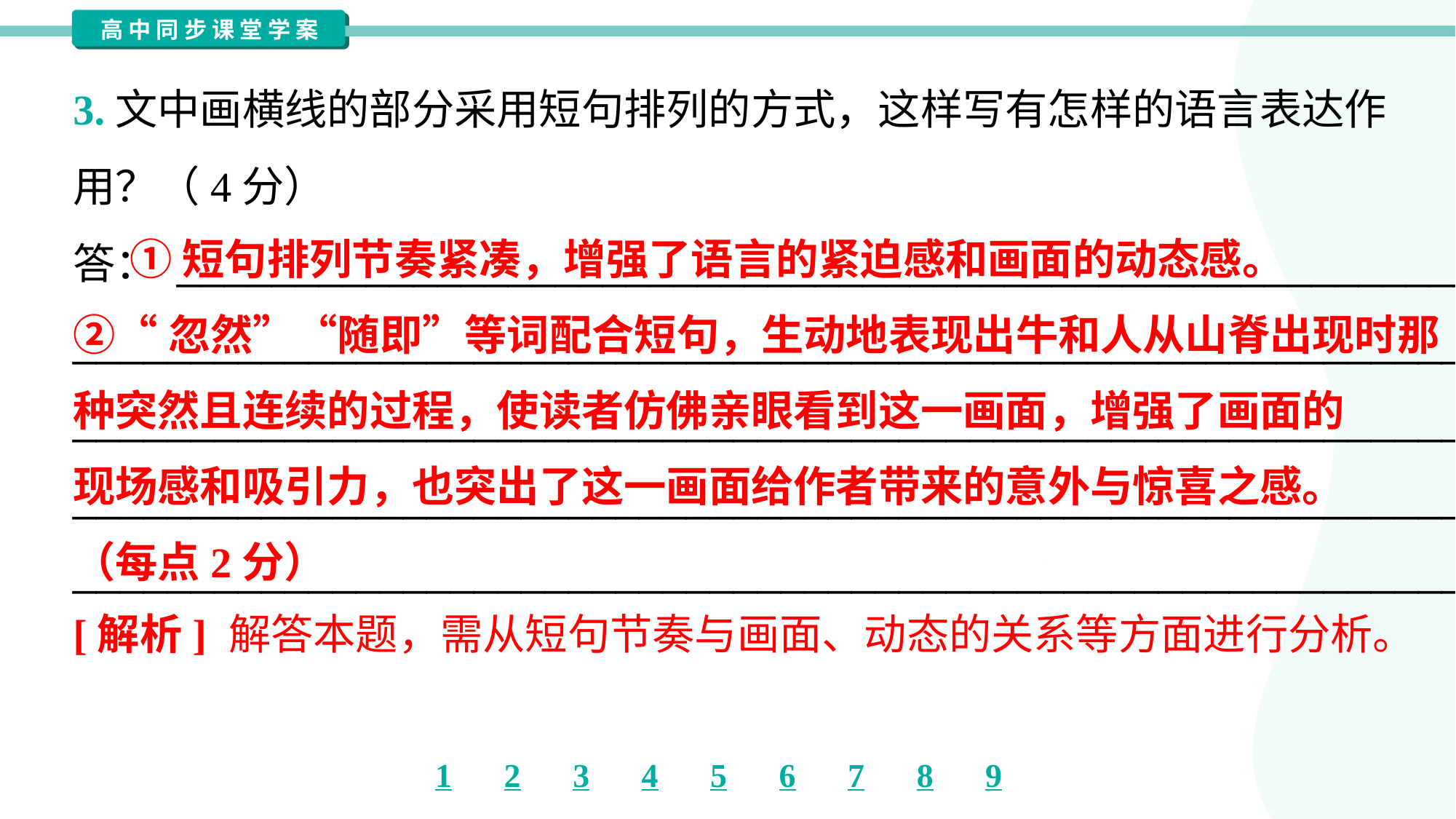

3.文中画横线的部分采用短句排列的方式，这样写有怎样的语言表达作
用？（4分）
答： ________________________________________________________
_____________________________________________________________
_____________________________________________________________
_____________________________________________________________
_____________________________________________________________
      ①短句排列节奏紧凑，增强了语言的紧迫感和画面的动态感。
②“忽然”“随即”等词配合短句，生动地表现出牛和人从山脊出现时那
种突然且连续的过程，使读者仿佛亲眼看到这一画面，增强了画面的
现场感和吸引力，也突出了这一画面给作者带来的意外与惊喜之感。
（每点2分）
[解析] 解答本题，需从短句节奏与画面、动态的关系等方面进行分析。